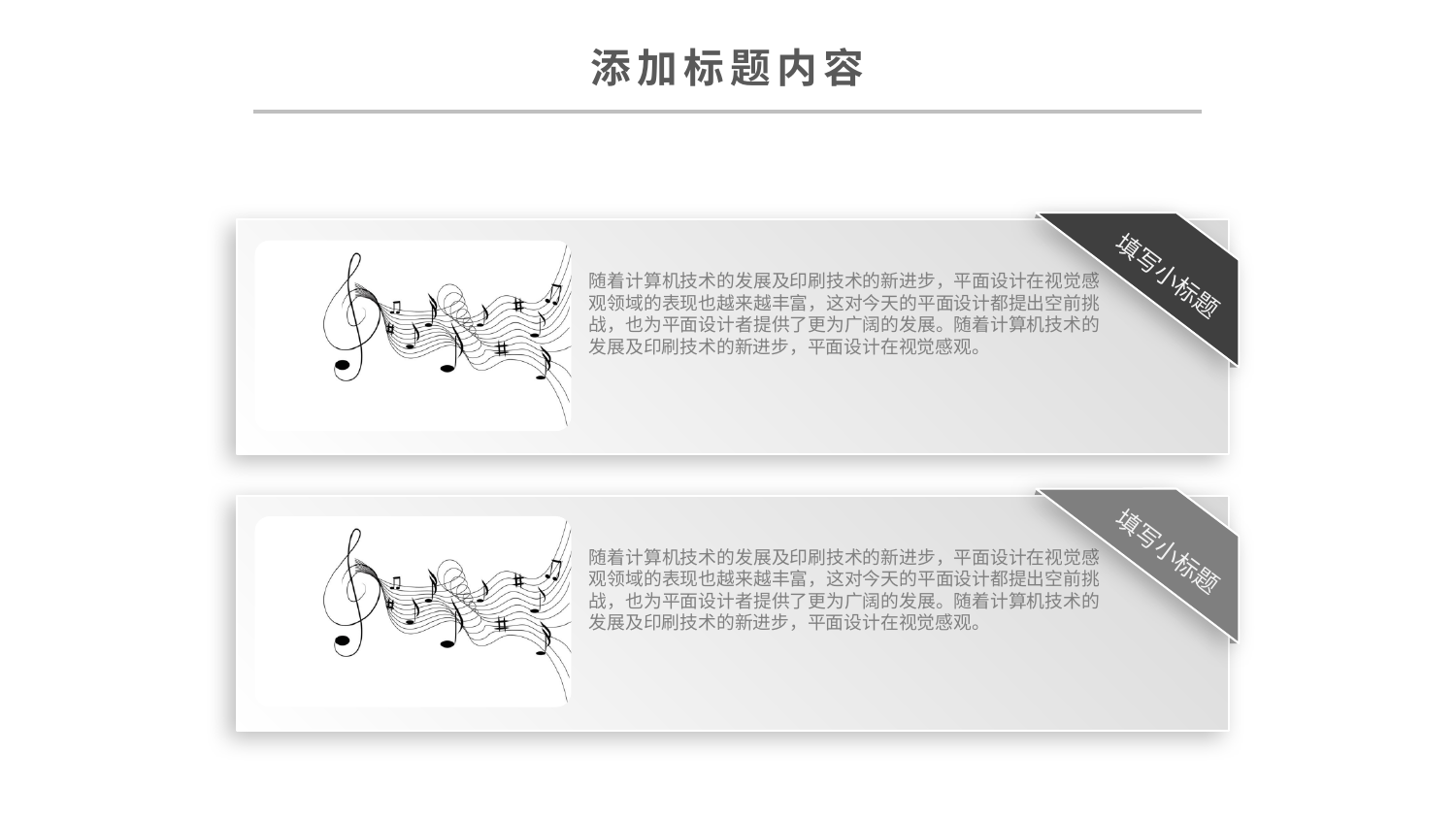

填写小标题

随着计算机技术的发展及印刷技术的新进步，平面设计在视觉感观领域的表现也越来越丰富，这对今天的平面设计都提出空前挑战，也为平面设计者提供了更为广阔的发展。随着计算机技术的发展及印刷技术的新进步，平面设计在视觉感观。

填写小标题

随着计算机技术的发展及印刷技术的新进步，平面设计在视觉感观领域的表现也越来越丰富，这对今天的平面设计都提出空前挑战，也为平面设计者提供了更为广阔的发展。随着计算机技术的发展及印刷技术的新进步，平面设计在视觉感观。